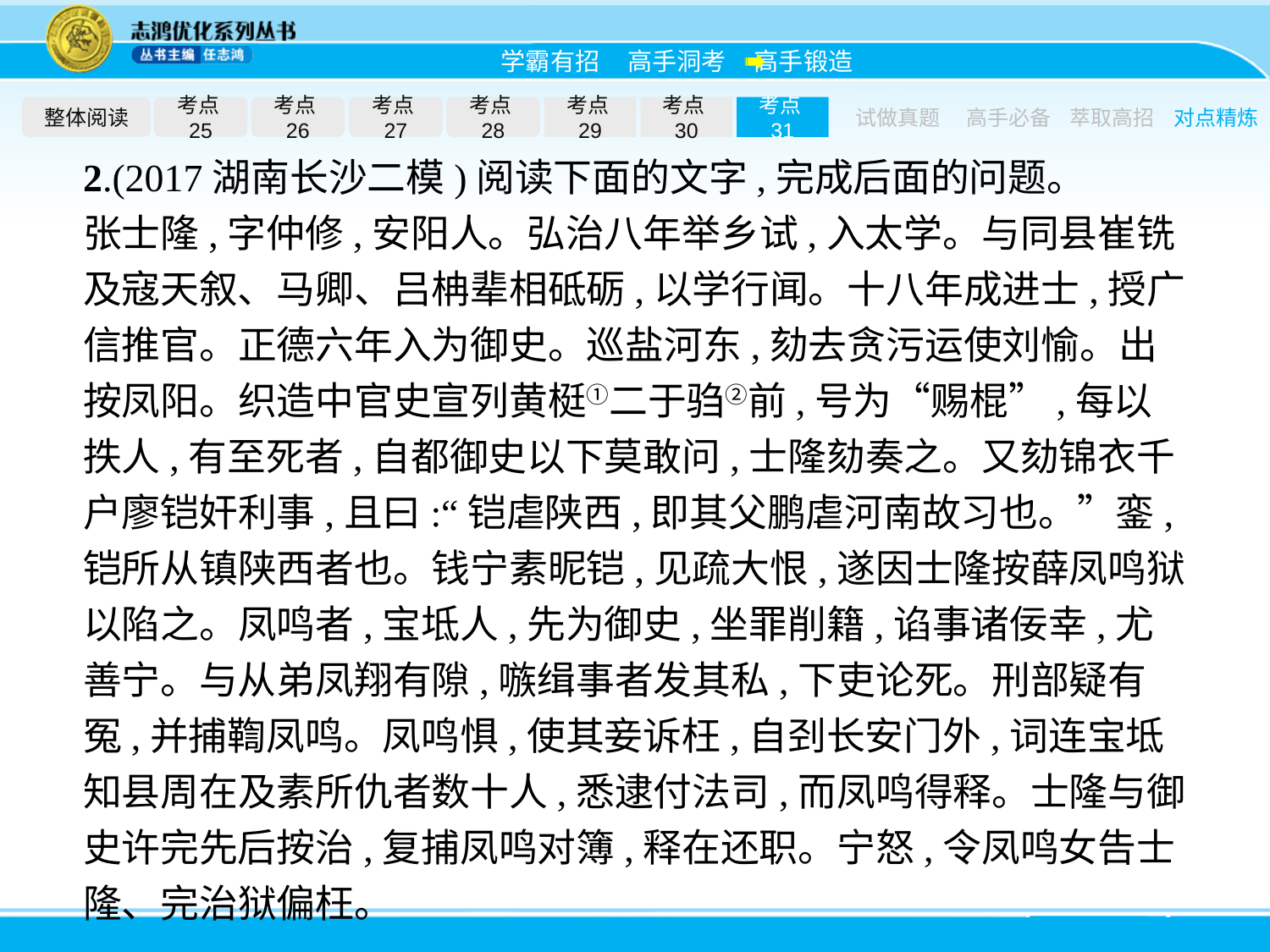

整体阅读
考点25
考点26
考点27
考点28
考点29
考点30
考点31
试做真题
高手必备
萃取高招
对点精炼
2.(2017湖南长沙二模)阅读下面的文字,完成后面的问题。
张士隆,字仲修,安阳人。弘治八年举乡试,入太学。与同县崔铣及寇天叙、马卿、吕柟辈相砥砺,以学行闻。十八年成进士,授广信推官。正德六年入为御史。巡盐河东,劾去贪污运使刘愉。出按凤阳。织造中官史宣列黄梃①二于驺②前,号为“赐棍”,每以抶人,有至死者,自都御史以下莫敢问,士隆劾奏之。又劾锦衣千户廖铠奸利事,且曰:“铠虐陕西,即其父鹏虐河南故习也。”銮,铠所从镇陕西者也。钱宁素昵铠,见疏大恨,遂因士隆按薛凤鸣狱以陷之。凤鸣者,宝坻人,先为御史,坐罪削籍,谄事诸佞幸,尤善宁。与从弟凤翔有隙,嗾缉事者发其私,下吏论死。刑部疑有冤,并捕鞫凤鸣。凤鸣惧,使其妾诉枉,自刭长安门外,词连宝坻知县周在及素所仇者数十人,悉逮付法司,而凤鸣得释。士隆与御史许完先后按治,复捕凤鸣对簿,释在还职。宁怒,令凤鸣女告士隆、完治狱偏枉。